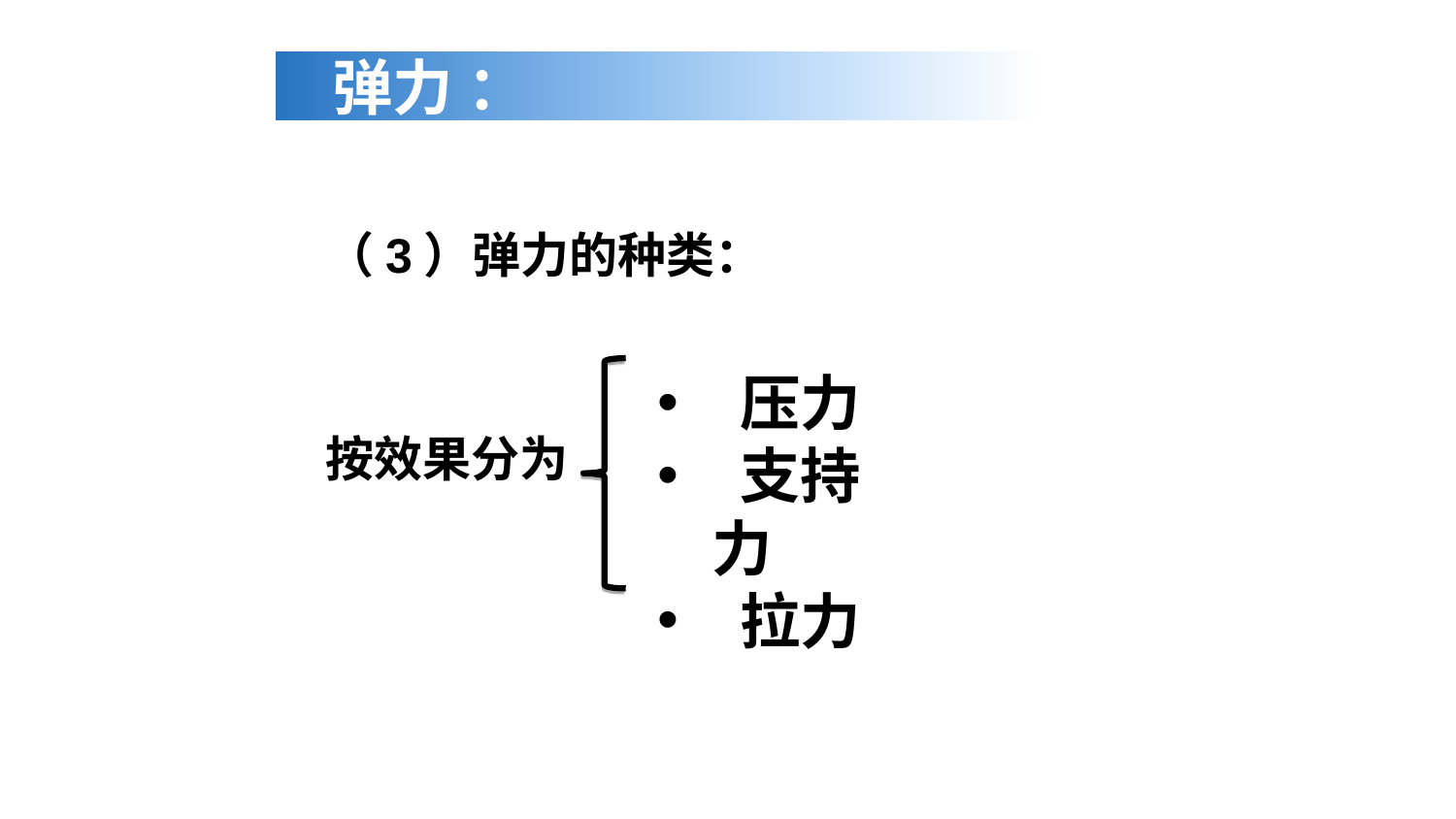

弹力 ：

（3）弹力的种类：

按效果分为

 压力
 支持力
 拉力